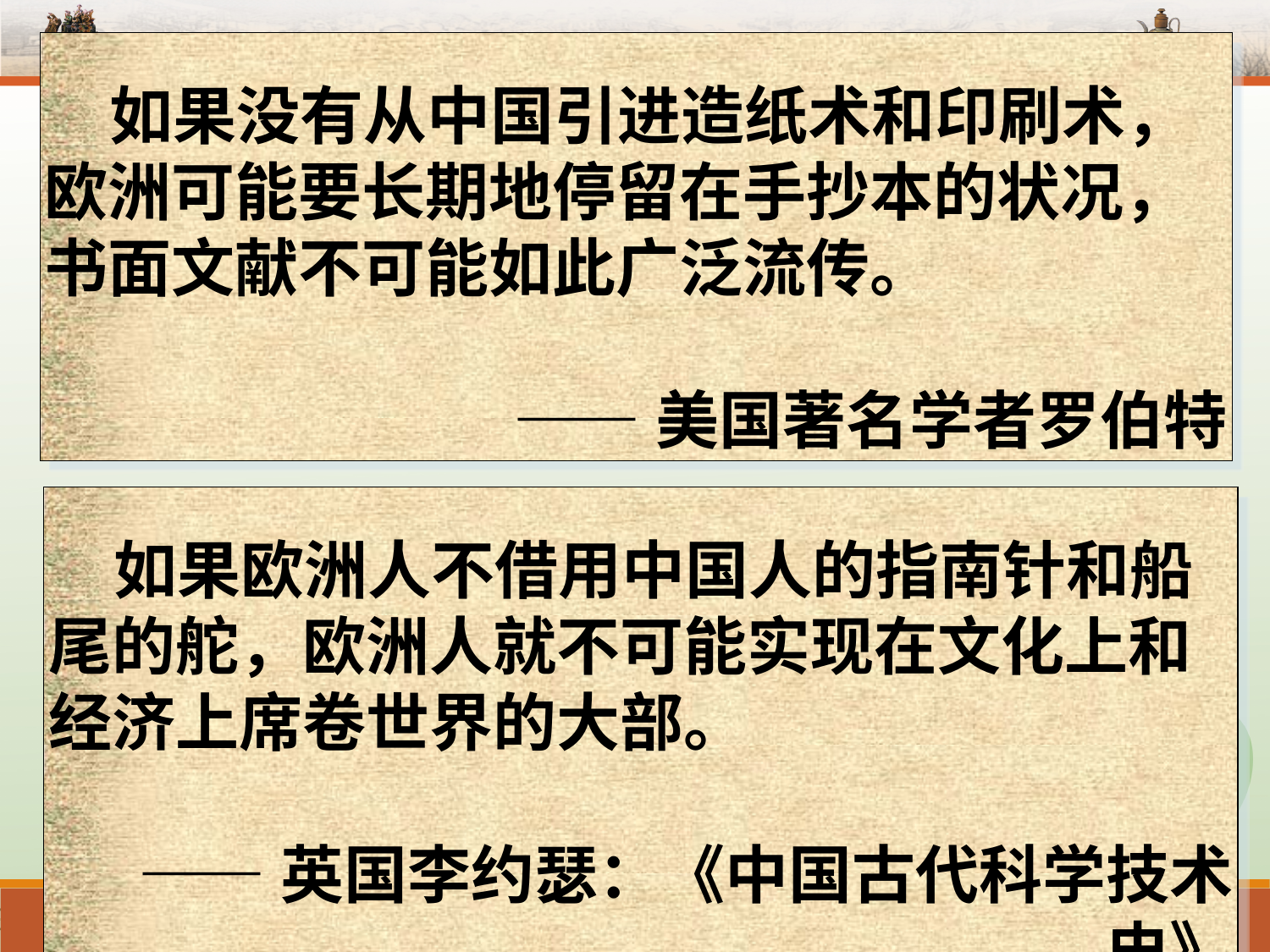

如果没有从中国引进造纸术和印刷术，欧洲可能要长期地停留在手抄本的状况，书面文献不可能如此广泛流传。

——美国著名学者罗伯特

        如果欧洲人不借用中国人的指南针和船尾的舵，欧洲人就不可能实现在文化上和经济上席卷世界的大部。

——英国李约瑟：《中国古代科学技术史》